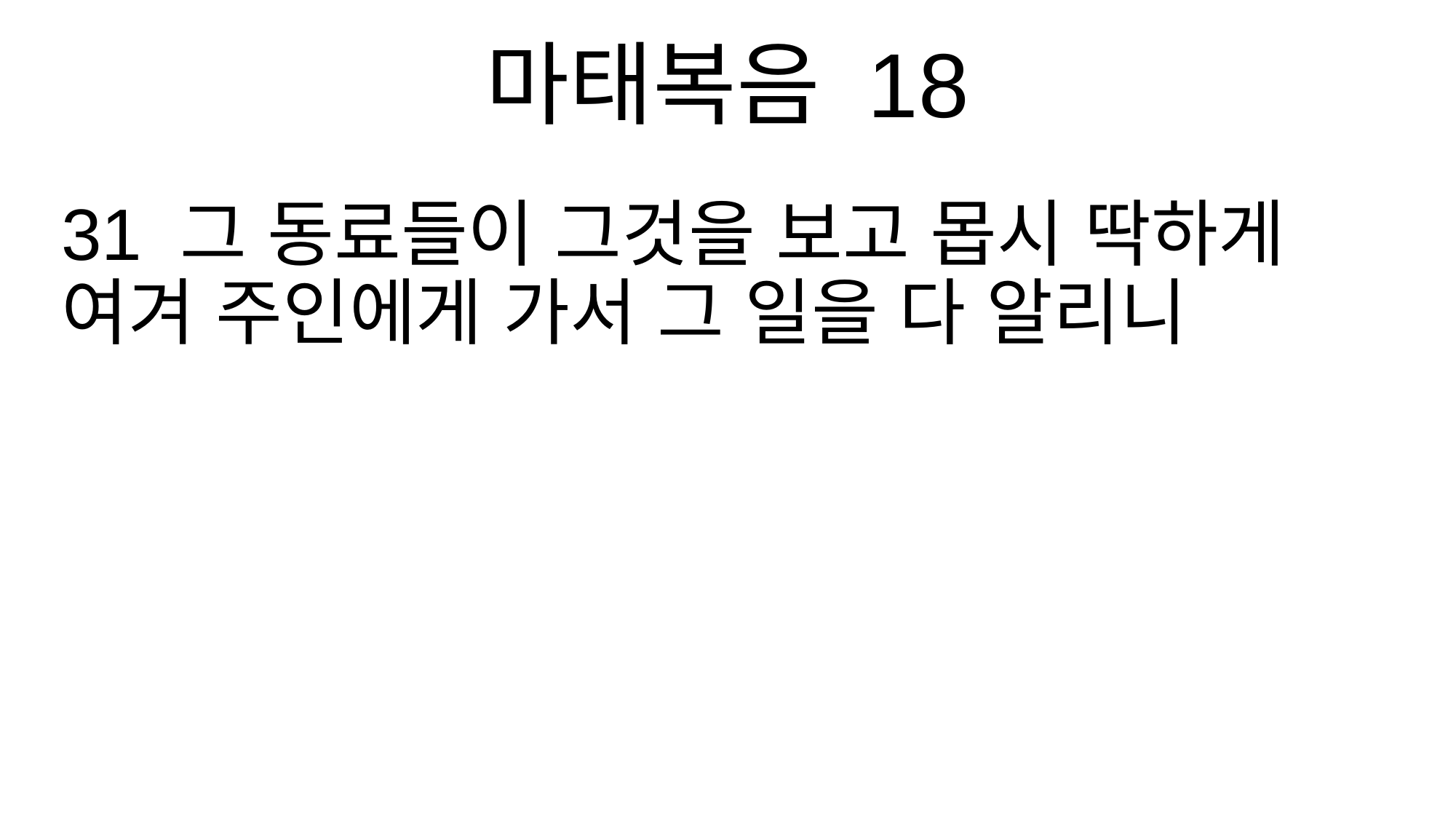

마태복음 18
31 그 동료들이 그것을 보고 몹시 딱하게 여겨 주인에게 가서 그 일을 다 알리니